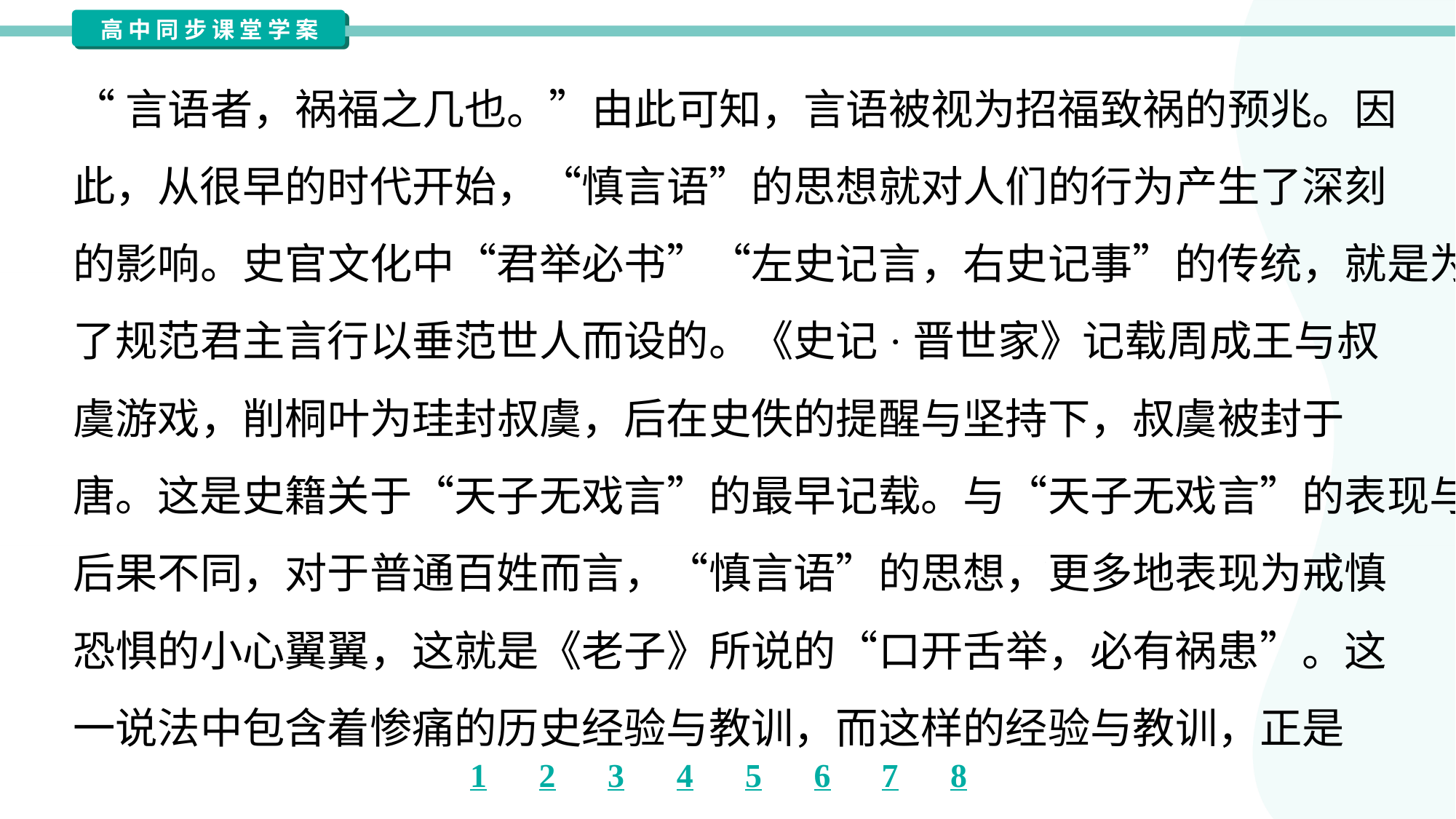

“言语者，祸福之几也。”由此可知，言语被视为招福致祸的预兆。因
此，从很早的时代开始，“慎言语”的思想就对人们的行为产生了深刻
的影响。史官文化中“君举必书”“左史记言，右史记事”的传统，就是为
了规范君主言行以垂范世人而设的。《史记·晋世家》记载周成王与叔
虞游戏，削桐叶为珪封叔虞，后在史佚的提醒与坚持下，叔虞被封于
唐。这是史籍关于“天子无戏言”的最早记载。与“天子无戏言”的表现与
后果不同，对于普通百姓而言，“慎言语”的思想，更多地表现为戒慎
恐惧的小心翼翼，这就是《老子》所说的“口开舌举，必有祸患”。这
一说法中包含着惨痛的历史经验与教训，而这样的经验与教训，正是